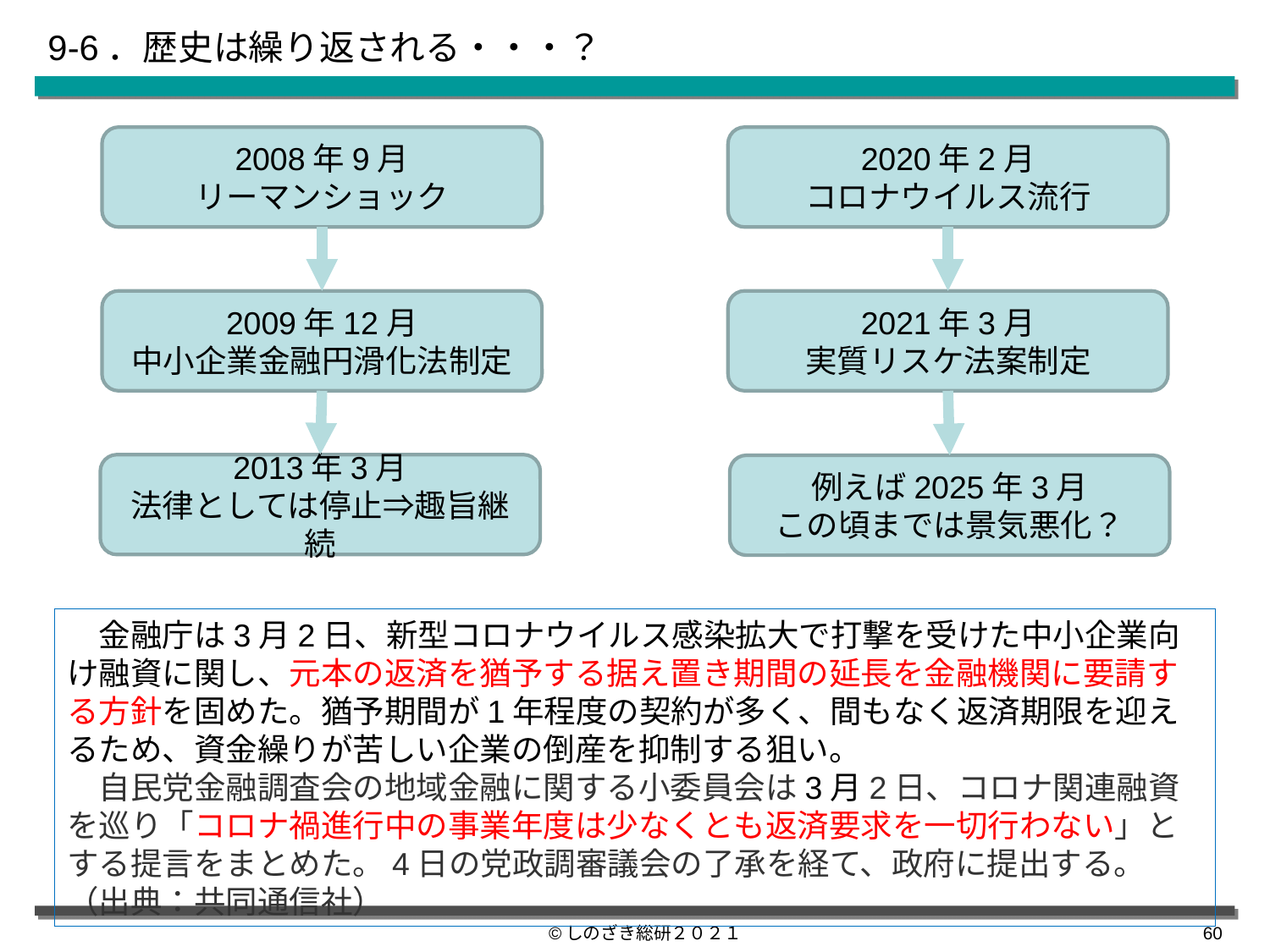

# 9-6．歴史は繰り返される・・・？
2008年9月
リーマンショック
2020年2月
コロナウイルス流行
2009年12月
中小企業金融円滑化法制定
2021年3月
実質リスケ法案制定
2013年3月
法律としては停止⇒趣旨継続
例えば2025年3月
この頃までは景気悪化？
　金融庁は3月2日、新型コロナウイルス感染拡大で打撃を受けた中小企業向け融資に関し、元本の返済を猶予する据え置き期間の延長を金融機関に要請する方針を固めた。猶予期間が1年程度の契約が多く、間もなく返済期限を迎えるため、資金繰りが苦しい企業の倒産を抑制する狙い。
　自民党金融調査会の地域金融に関する小委員会は3月2日、コロナ関連融資を巡り「コロナ禍進行中の事業年度は少なくとも返済要求を一切行わない」とする提言をまとめた。4日の党政調審議会の了承を経て、政府に提出する。（出典：共同通信社）
©しのざき総研２０２１
60